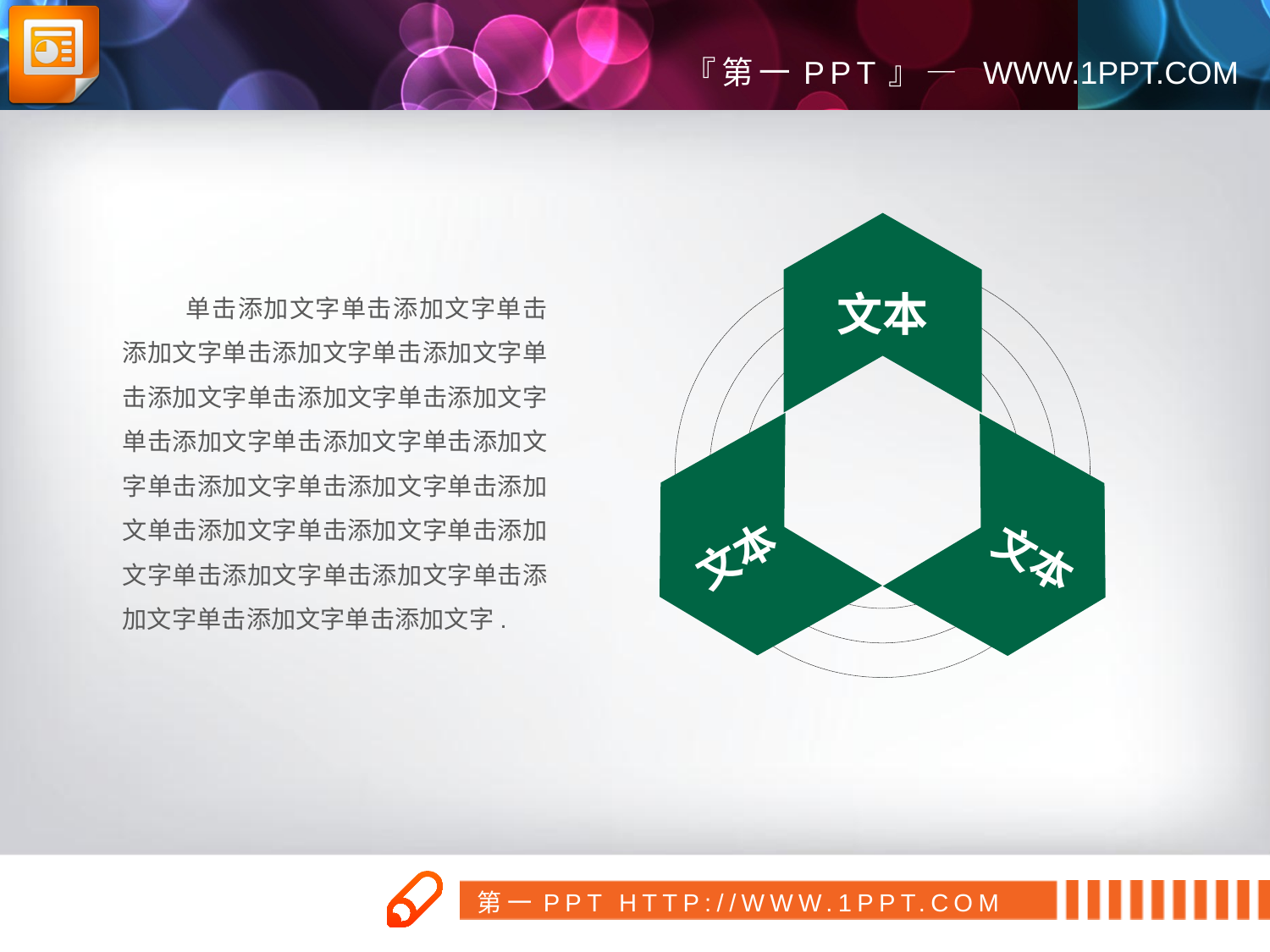

文本

单击添加文字单击添加文字单击添加文字单击添加文字单击添加文字单击添加文字单击添加文字单击添加文字单击添加文字单击添加文字单击添加文字单击添加文字单击添加文字单击添加文单击添加文字单击添加文字单击添加文字单击添加文字单击添加文字单击添加文字单击添加文字单击添加文字.

文本
文本